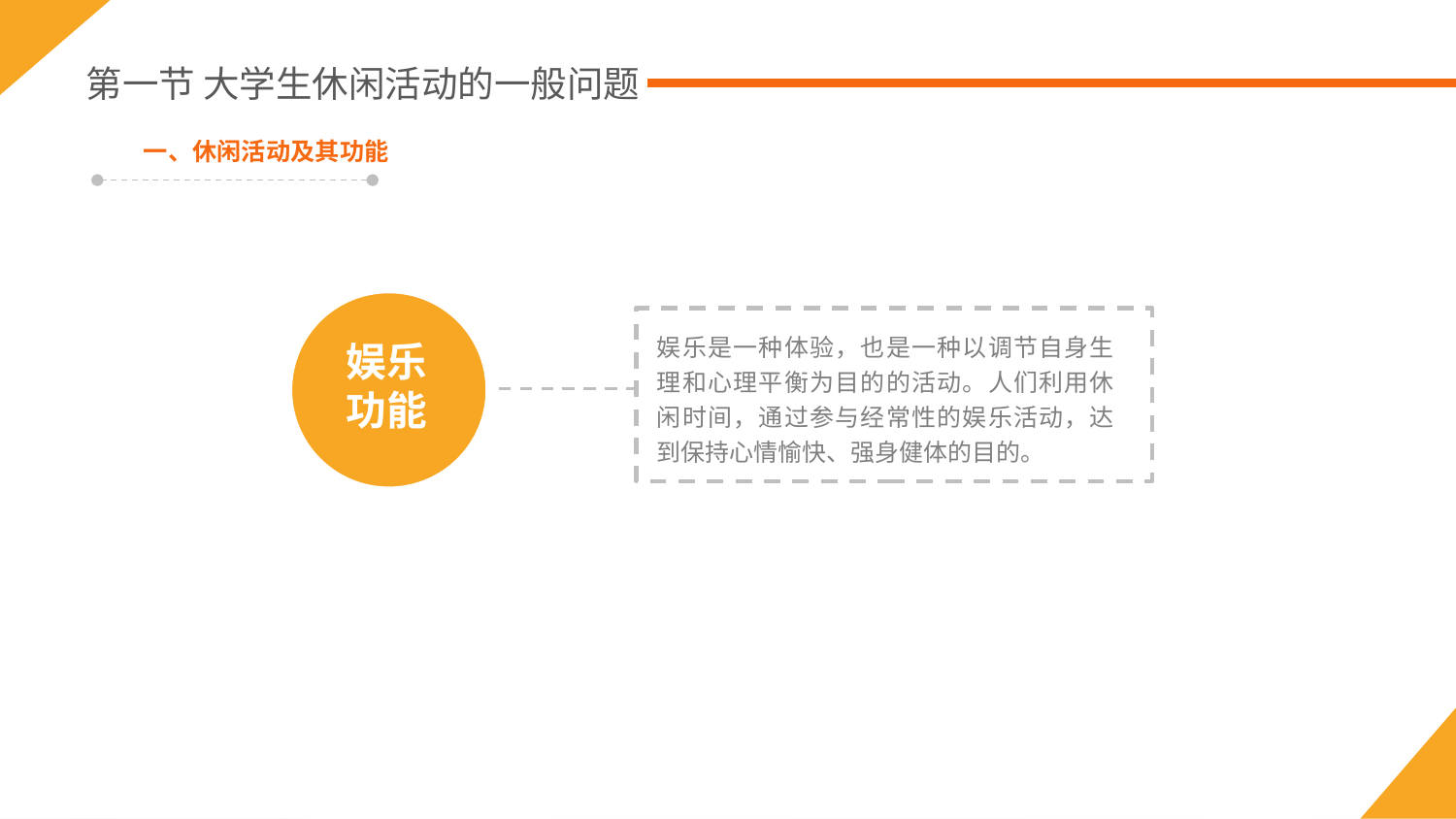

第一节 大学生休闲活动的一般问题
一、休闲活动及其功能

娱乐是一种体验，也是一种以调节自身生理和心理平衡为目的的活动。人们利用休闲时间，通过参与经常性的娱乐活动，达到保持心情愉快、强身健体的目的。
娱乐
功能